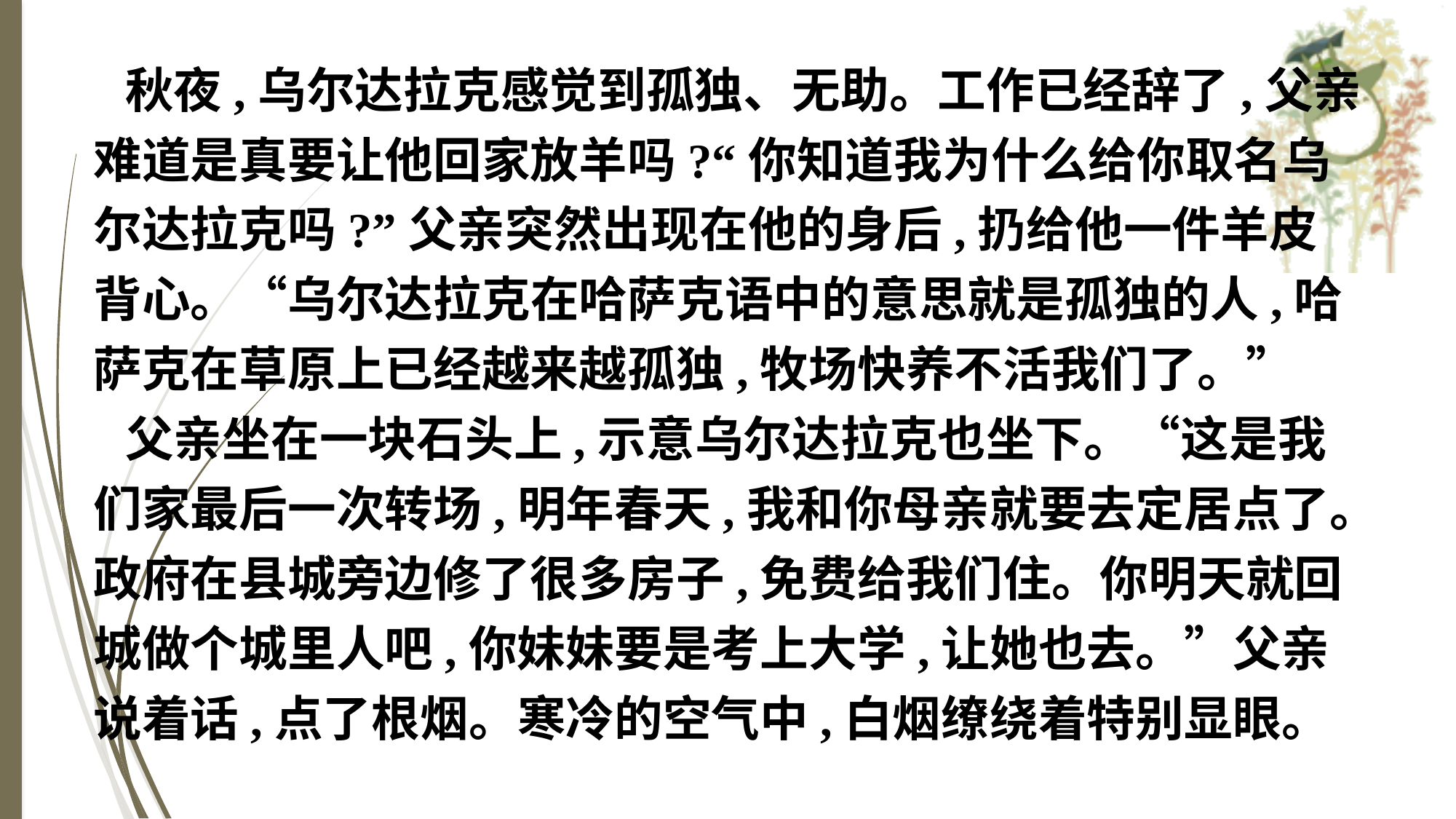

秋夜,乌尔达拉克感觉到孤独、无助。工作已经辞了,父亲难道是真要让他回家放羊吗?“你知道我为什么给你取名乌尔达拉克吗?”父亲突然出现在他的身后,扔给他一件羊皮背心。“乌尔达拉克在哈萨克语中的意思就是孤独的人,哈萨克在草原上已经越来越孤独,牧场快养不活我们了。”
父亲坐在一块石头上,示意乌尔达拉克也坐下。“这是我们家最后一次转场,明年春天,我和你母亲就要去定居点了。政府在县城旁边修了很多房子,免费给我们住。你明天就回城做个城里人吧,你妹妹要是考上大学,让她也去。”父亲说着话,点了根烟。寒冷的空气中,白烟缭绕着特别显眼。